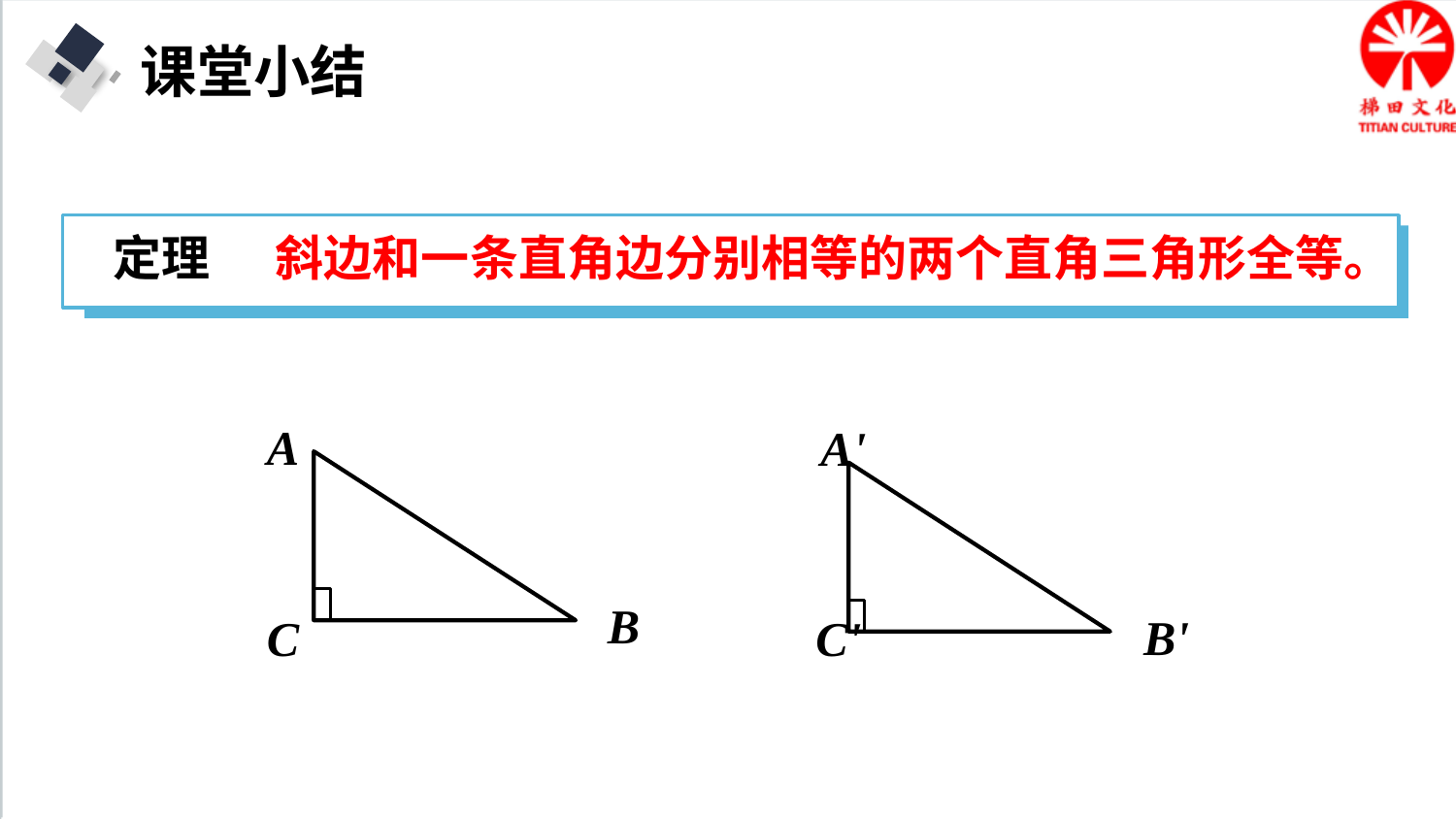

课堂小结

定理      斜边和一条直角边分别相等的两个直角三角形全等。
A

B
C
A'

B'
C'